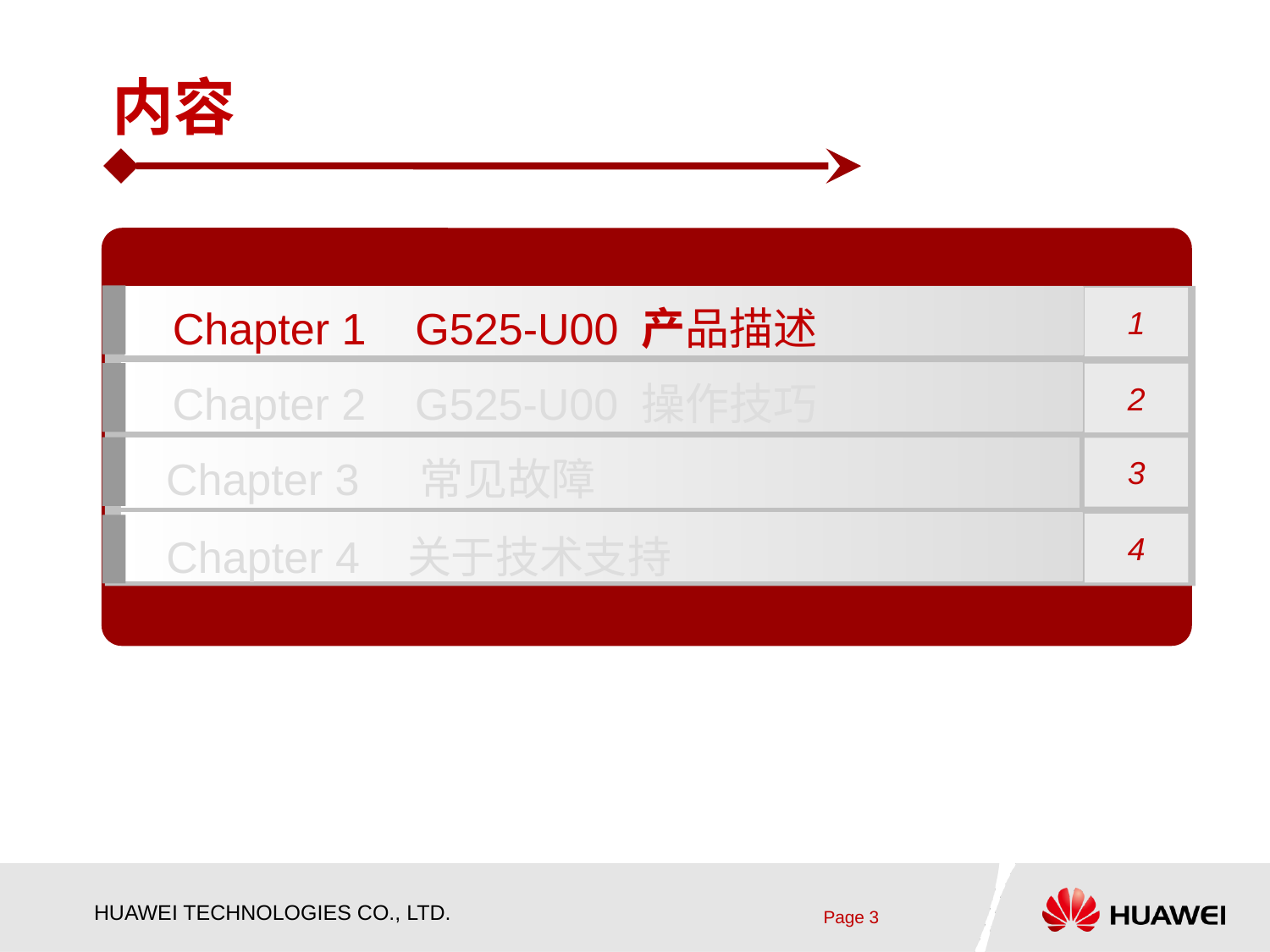

内容

Chapter 1    G525-U00 产品描述

1
Chapter 2    G525-U00 操作技巧

2
Chapter 3    常见故障

3

Chapter 4   关于技术支持

4

Page 3